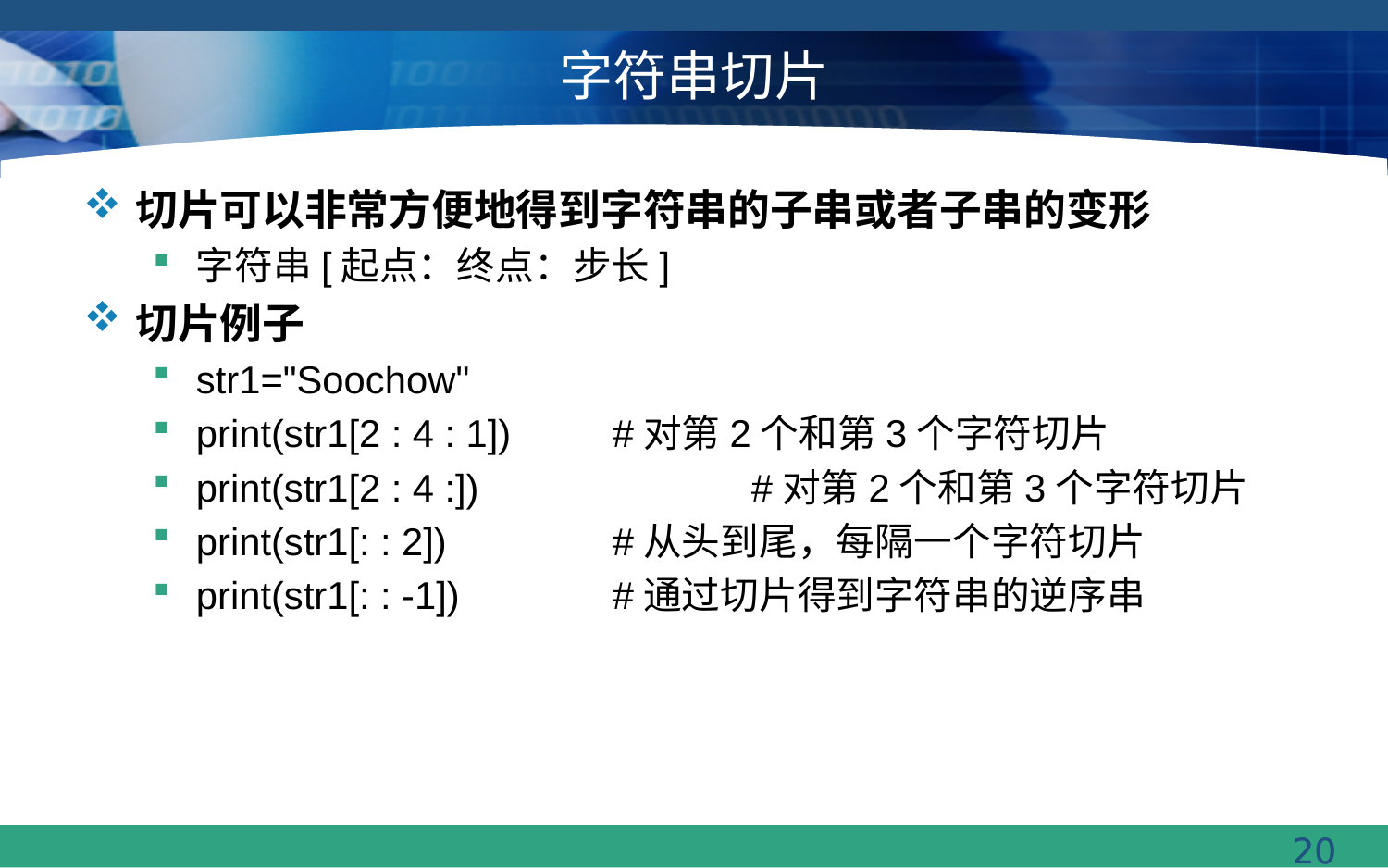

# 字符串切片
切片可以非常方便地得到字符串的子串或者子串的变形
字符串[起点：终点：步长]
切片例子
str1="Soochow"
print(str1[2 : 4 : 1])	#对第2个和第3个字符切片
print(str1[2 : 4 :]) 		#对第2个和第3个字符切片
print(str1[: : 2])  		#从头到尾，每隔一个字符切片
print(str1[: : -1]) 		#通过切片得到字符串的逆序串